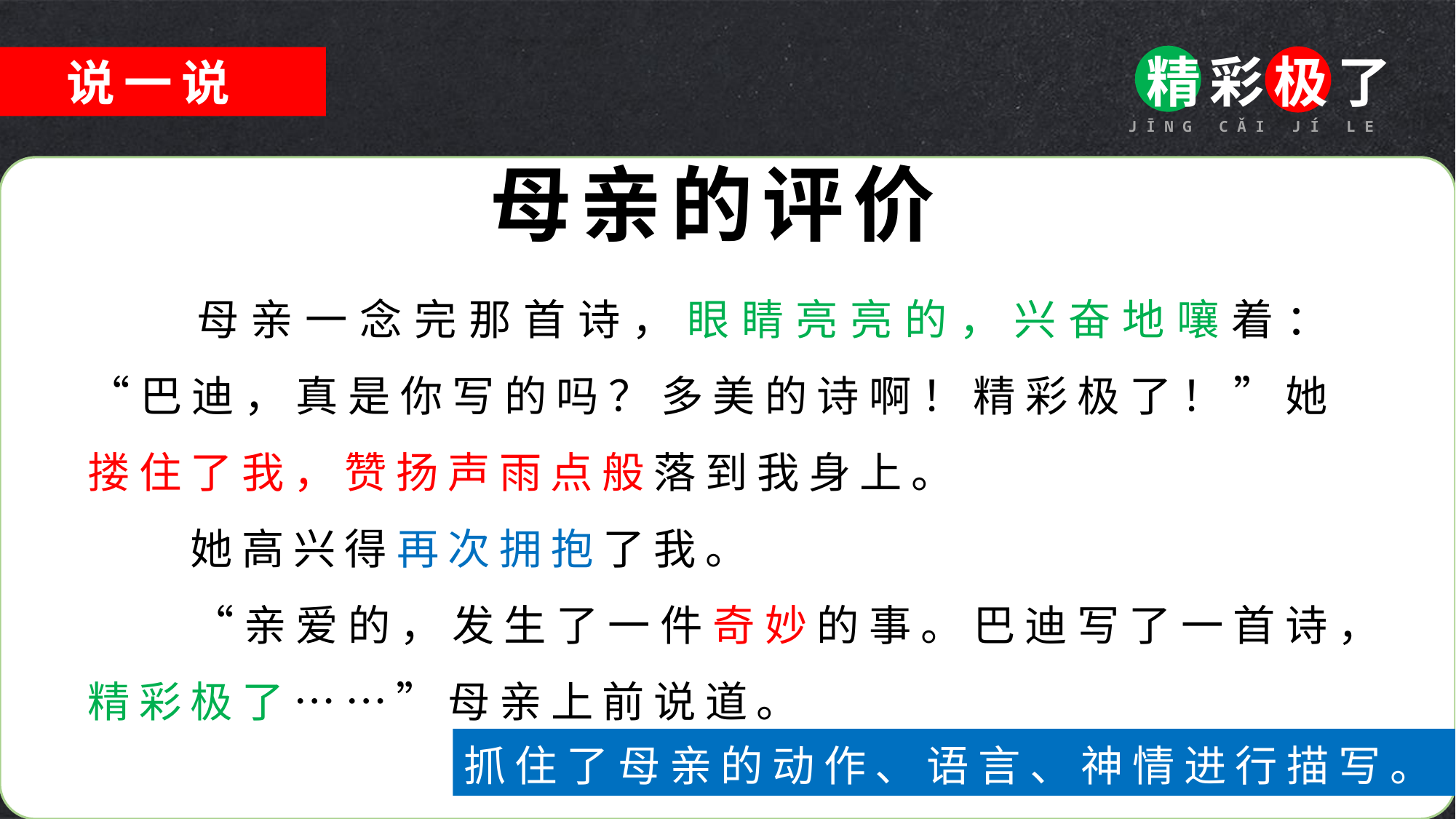

说一说
母亲的评价
　　母亲一念完那首诗，眼睛亮亮的，兴奋地嚷着：“巴迪，真是你写的吗？多美的诗啊！精彩极了！”她搂住了我，赞扬声雨点般落到我身上。
　　她高兴得再次拥抱了我。
　　“亲爱的，发生了一件奇妙的事。巴迪写了一首诗，精彩极了……”母亲上前说道。
抓住了母亲的动作、语言、神情进行描写。